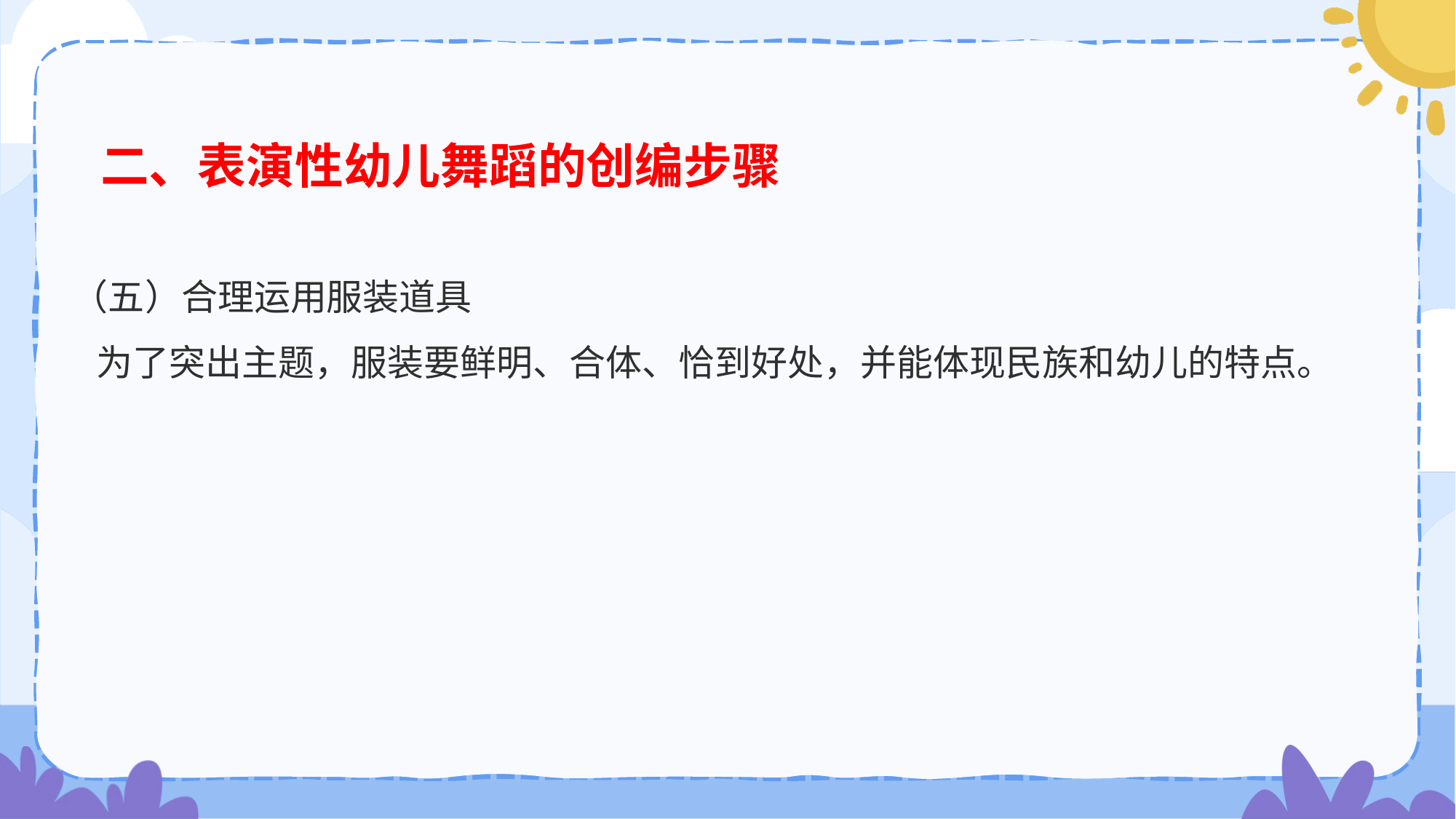

二、表演性幼儿舞蹈的创编步骤
（五）合理运用服装道具
   为了突出主题，服装要鲜明、合体、恰到好处，并能体现民族和幼儿的特点。